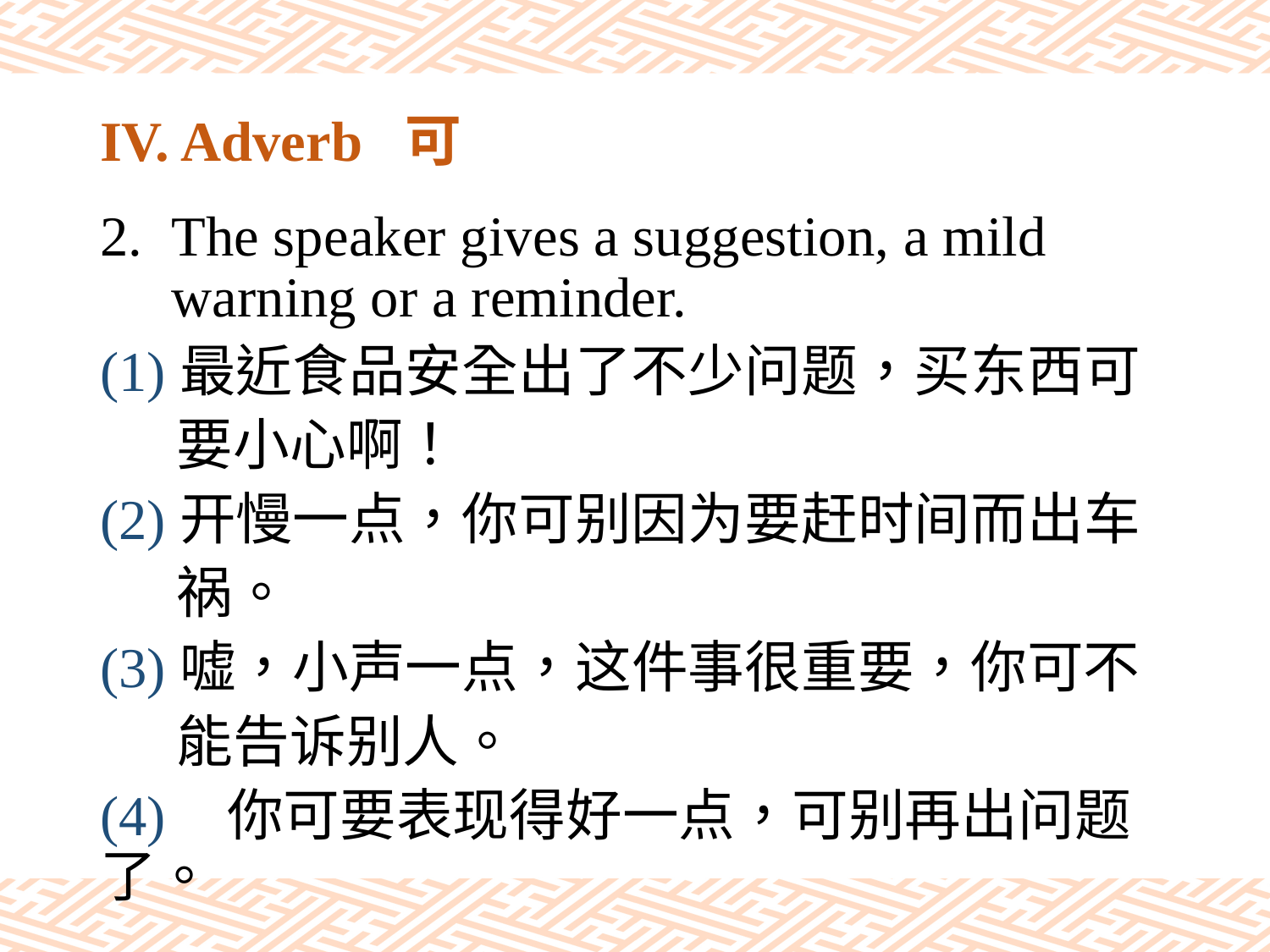

# IV. Adverb  可
The speaker gives a suggestion, a mild warning or a reminder.
(1)最近食品安全出了不少问题，买东西可
     要小心啊！
(2)开慢一点，你可别因为要赶时间而出车
     祸。
(3)嘘，小声一点，这件事很重要，你可不
     能告诉别人。
(4)	你可要表现得好一点，可别再出问题了。